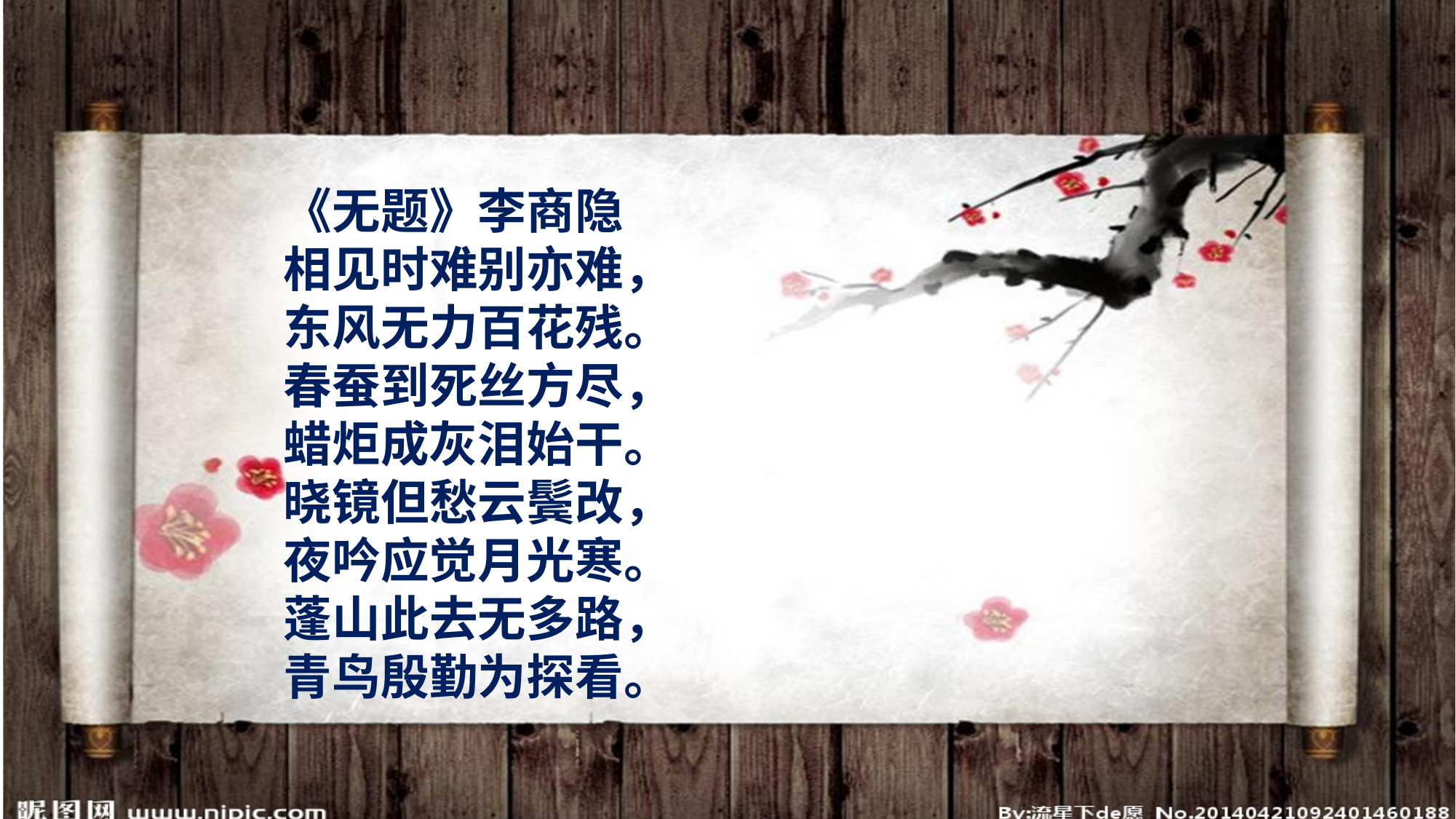

《无题》李商隐
相见时难别亦难，
东风无力百花残。
春蚕到死丝方尽，
蜡炬成灰泪始干。
晓镜但愁云鬓改，
夜吟应觉月光寒。
蓬山此去无多路，
青鸟殷勤为探看。